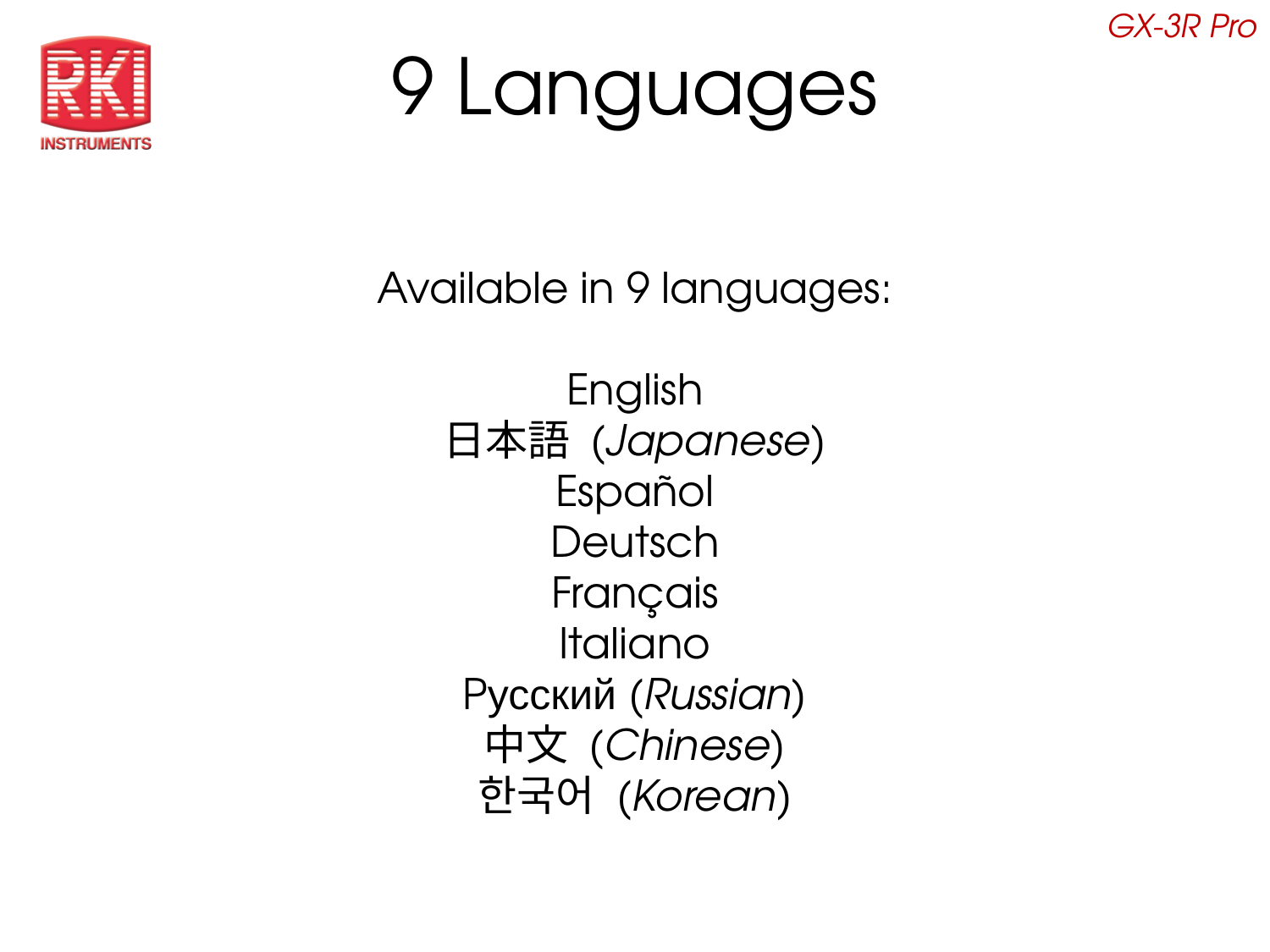

GX-3R Pro
# 9 Languages
Available in 9 languages:

English
日本語 (Japanese)
Español
Deutsch
Français
Italiano
Pусский (Russian)
中文 (Chinese)
한국어 (Korean)